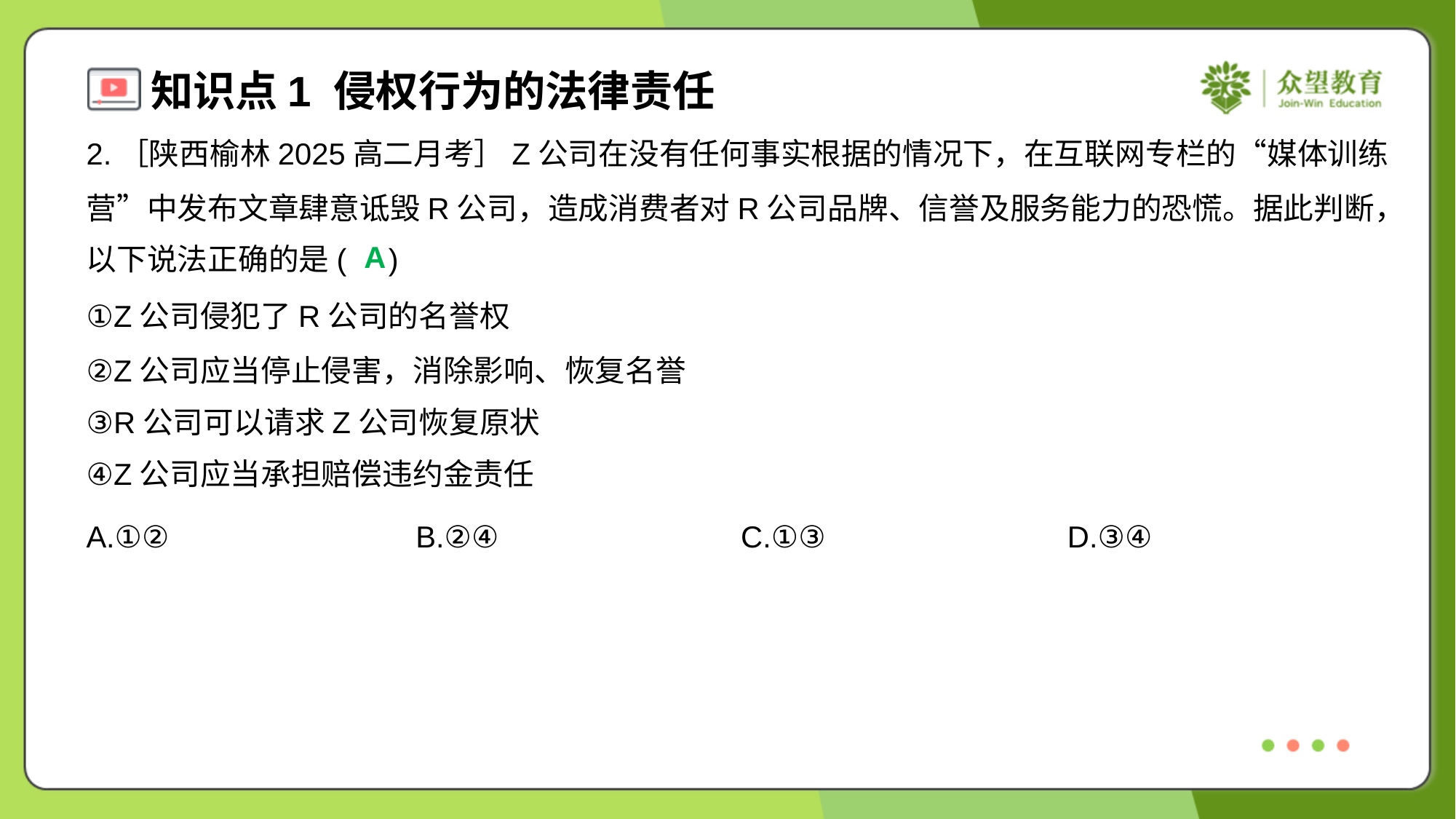

2.［陕西榆林2025高二月考］Z公司在没有任何事实根据的情况下，在互联网专栏的“媒体训练
营”中发布文章肆意诋毁R公司，造成消费者对R公司品牌、信誉及服务能力的恐慌。据此判断，
以下说法正确的是(     )
A
①Z公司侵犯了R公司的名誉权
②Z公司应当停止侵害，消除影响、恢复名誉
③R公司可以请求Z公司恢复原状
④Z公司应当承担赔偿违约金责任
A.①②	B.②④	C.①③	D.③④